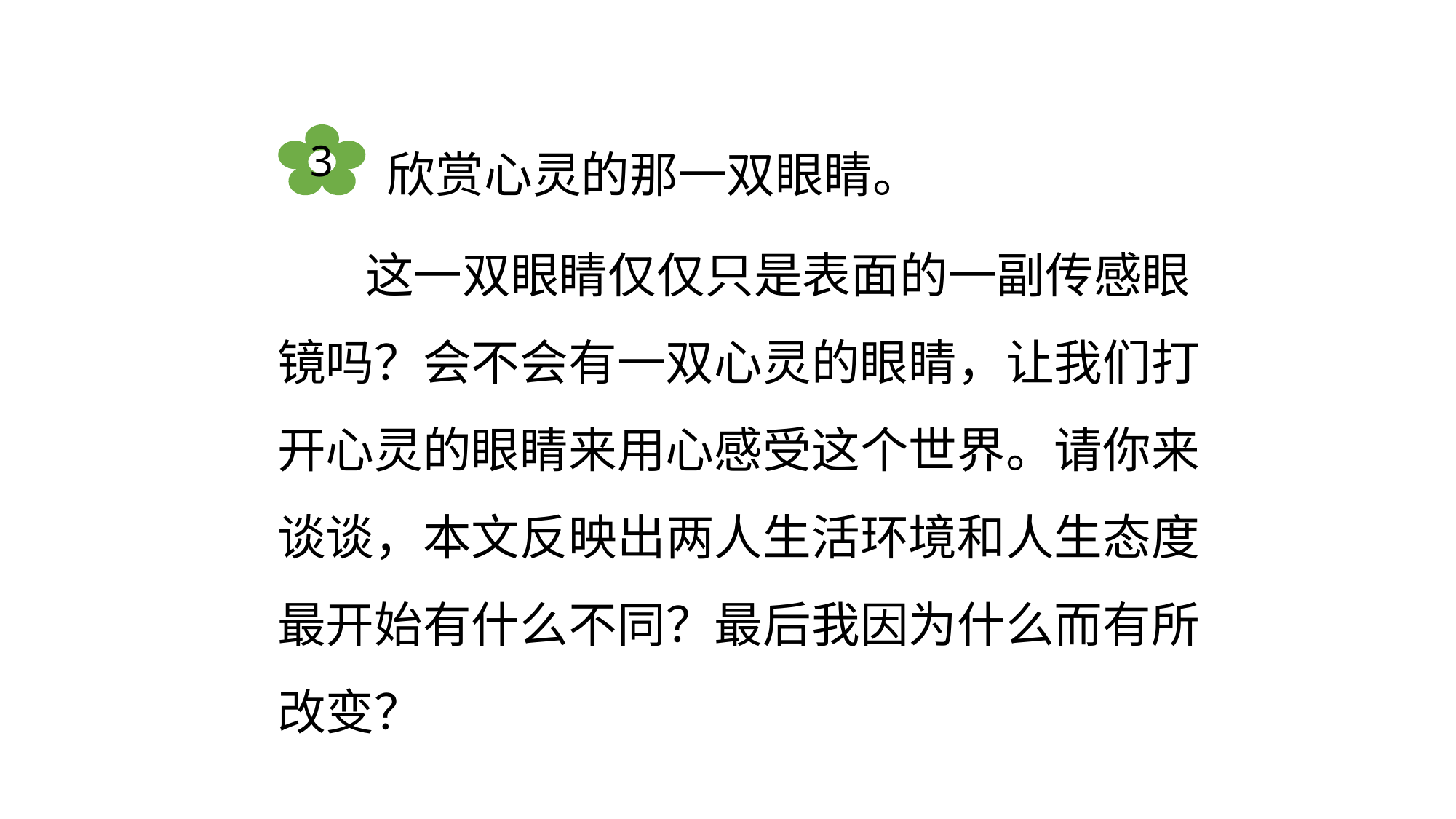

欣赏心灵的那一双眼睛。
3
  这一双眼睛仅仅只是表面的一副传感眼镜吗？会不会有一双心灵的眼睛，让我们打开心灵的眼睛来用心感受这个世界。请你来谈谈，本文反映出两人生活环境和人生态度最开始有什么不同？最后我因为什么而有所改变？